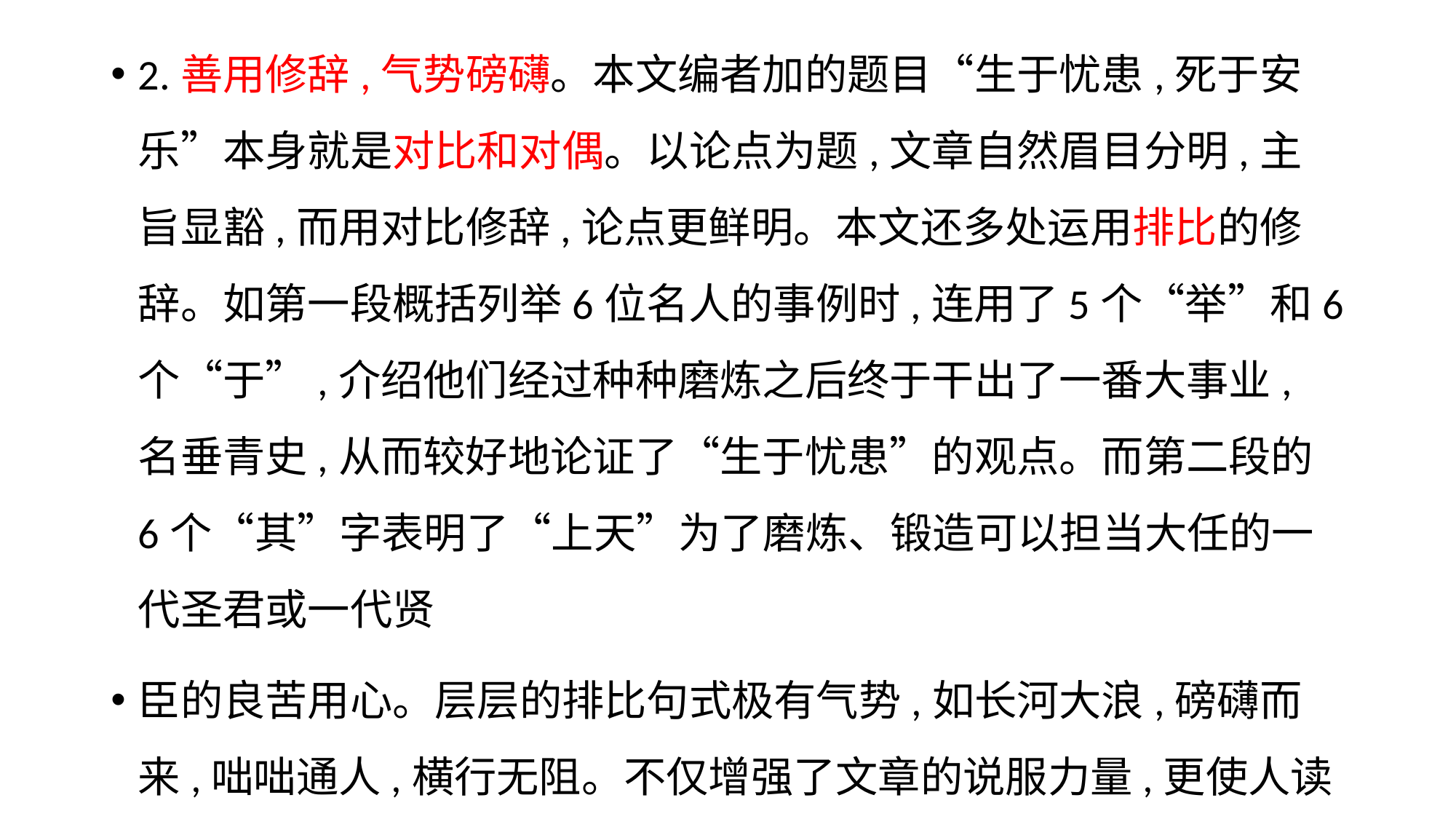

2.善用修辞,气势磅礴。本文编者加的题目“生于忧患,死于安乐”本身就是对比和对偶。以论点为题,文章自然眉目分明,主旨显豁,而用对比修辞,论点更鲜明。本文还多处运用排比的修辞。如第一段概括列举6位名人的事例时,连用了5个“举”和6个“于”,介绍他们经过种种磨炼之后终于干出了一番大事业,名垂青史,从而较好地论证了“生于忧患”的观点。而第二段的6个“其”字表明了“上天”为了磨炼、锻造可以担当大任的一代圣君或一代贤
臣的良苦用心。层层的排比句式极有气势,如长河大浪,磅礴而来,咄咄通人,横行无阻。不仅增强了文章的说服力量,更使人读来欲罢不能、欲忘不得,给人以深刻的启示。